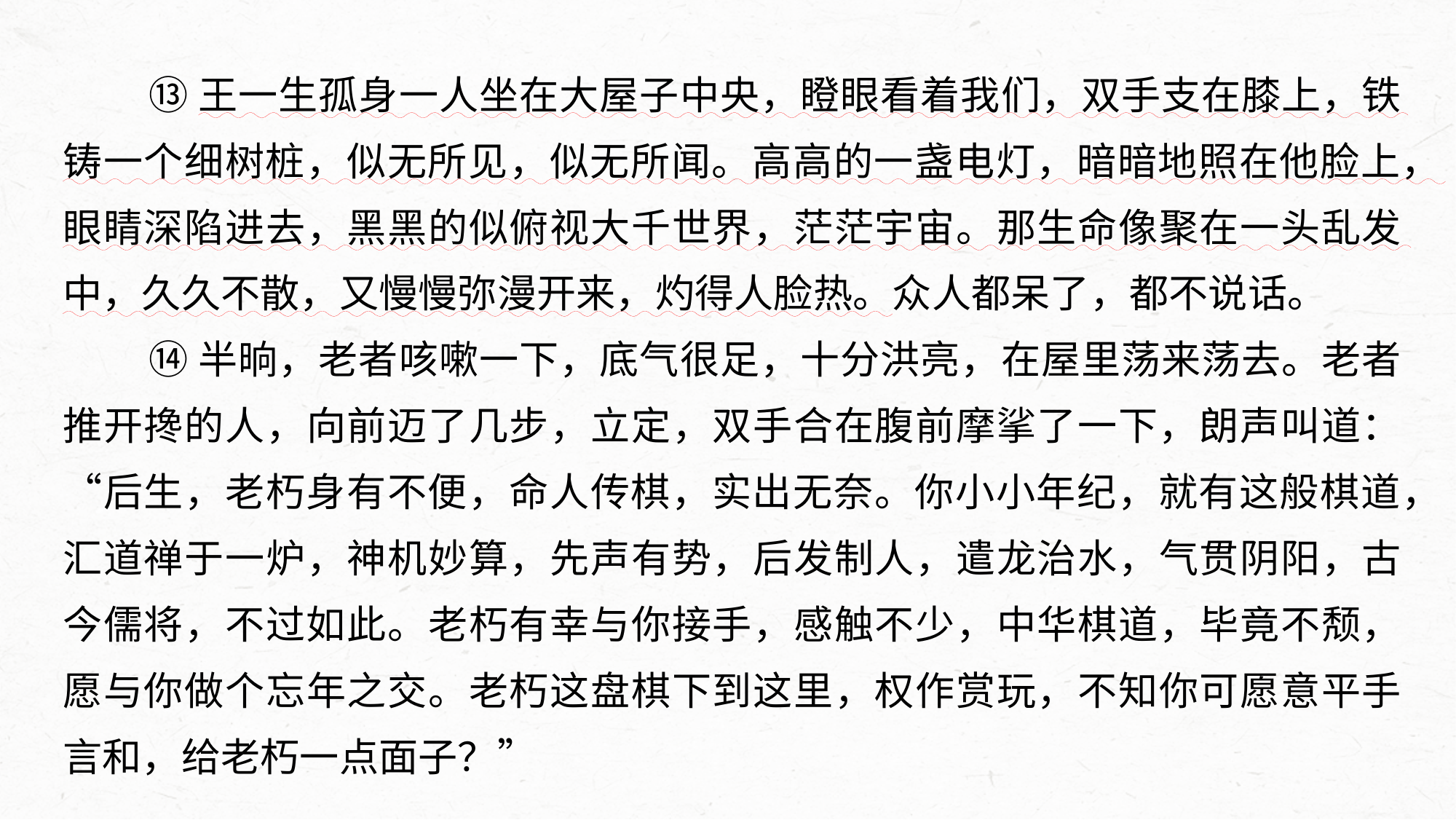

⑬王一生孤身一人坐在大屋子中央，瞪眼看着我们，双手支在膝上，铁铸一个细树桩，似无所见，似无所闻。高高的一盏电灯，暗暗地照在他脸上，眼睛深陷进去，黑黑的似俯视大千世界，茫茫宇宙。那生命像聚在一头乱发中，久久不散，又慢慢弥漫开来，灼得人脸热。众人都呆了，都不说话。
⑭半晌，老者咳嗽一下，底气很足，十分洪亮，在屋里荡来荡去。老者推开搀的人，向前迈了几步，立定，双手合在腹前摩挲了一下，朗声叫道：“后生，老朽身有不便，命人传棋，实出无奈。你小小年纪，就有这般棋道，汇道禅于一炉，神机妙算，先声有势，后发制人，遣龙治水，气贯阴阳，古今儒将，不过如此。老朽有幸与你接手，感触不少，中华棋道，毕竟不颓，愿与你做个忘年之交。老朽这盘棋下到这里，权作赏玩，不知你可愿意平手言和，给老朽一点面子？”